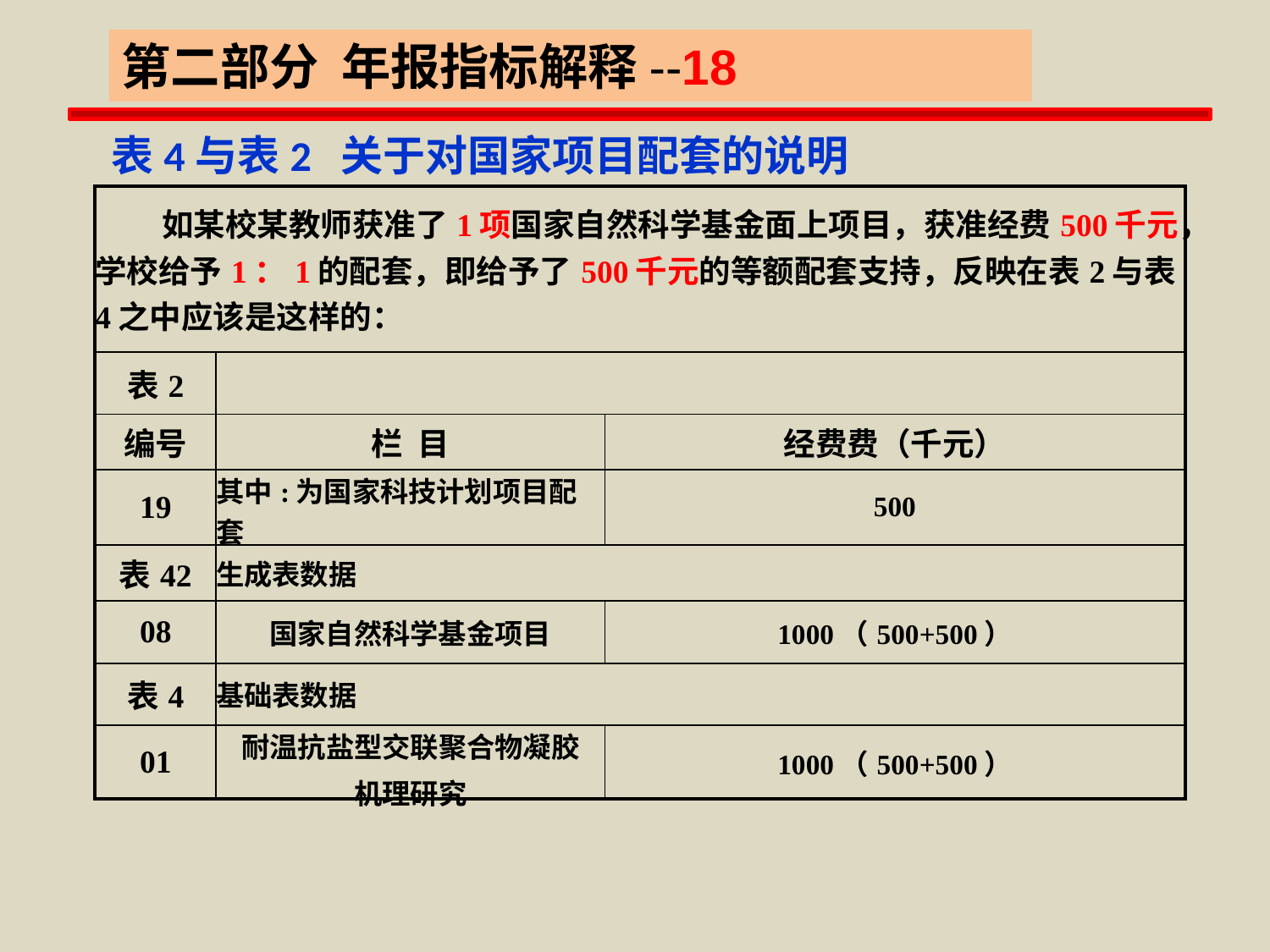

第二部分  年报指标解释--18

  表4与表2  关于对国家项目配套的说明

| 如某校某教师获准了1项国家自然科学基金面上项目，获准经费500千元，学校给予1：1的配套，即给予了500千元的等额配套支持，反映在表2与表4之中应该是这样的： |  |  |
| --- | --- | --- |
| 表2 |  |  |
| 编号 | 栏 目 | 经费费（千元） |
| 19 | 其中:为国家科技计划项目配套 | 500 |
| 表42 | 生成表数据 |  |
| 08 | 国家自然科学基金项目 | 1000（500+500） |
| 表4 | 基础表数据 |  |
| 01 | 耐温抗盐型交联聚合物凝胶 机理研究 | 1000（500+500） |